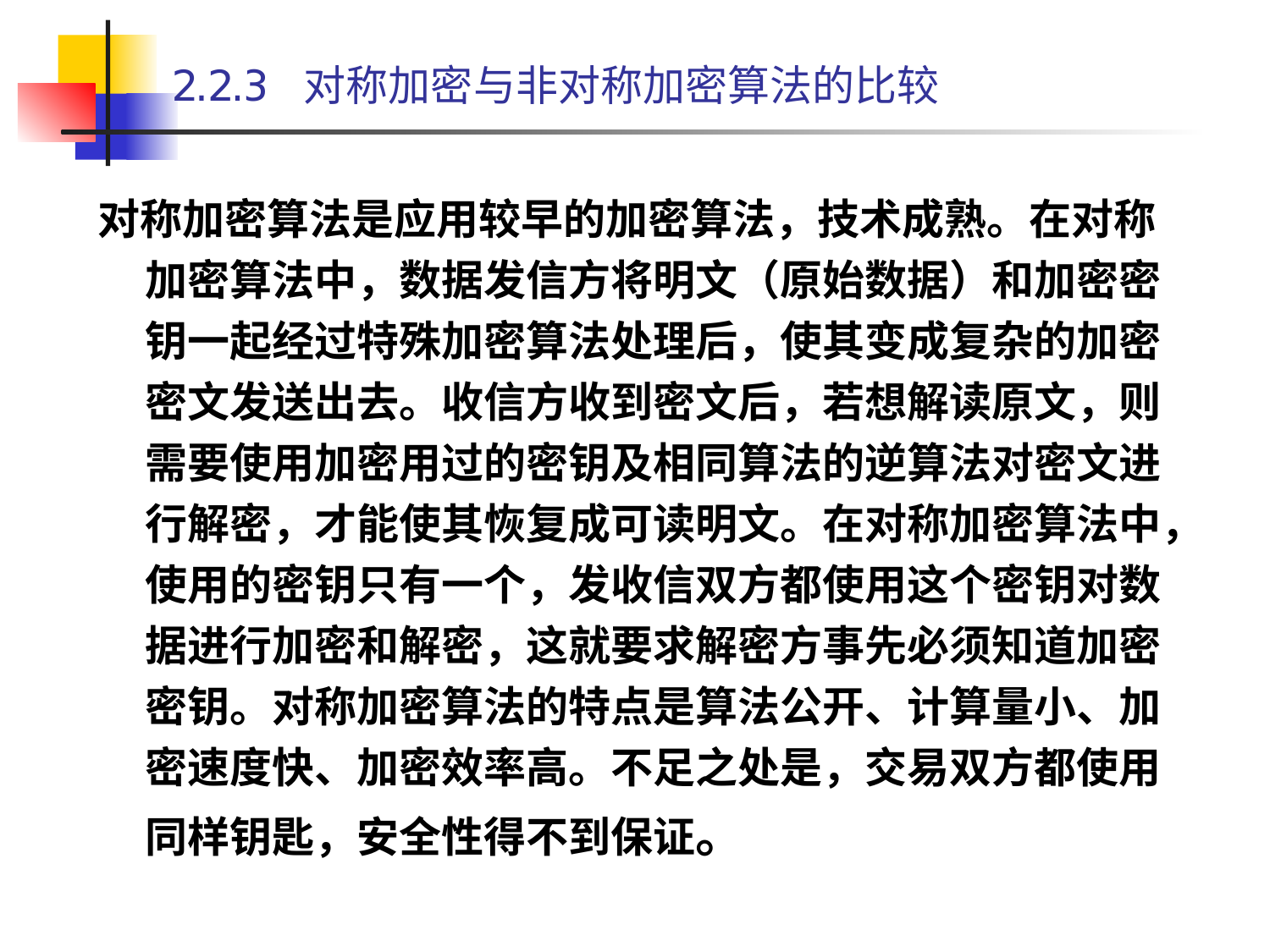

# 2.2.3  对称加密与非对称加密算法的比较
对称加密算法是应用较早的加密算法，技术成熟。在对称加密算法中，数据发信方将明文（原始数据）和加密密钥一起经过特殊加密算法处理后，使其变成复杂的加密密文发送出去。收信方收到密文后，若想解读原文，则需要使用加密用过的密钥及相同算法的逆算法对密文进行解密，才能使其恢复成可读明文。在对称加密算法中，使用的密钥只有一个，发收信双方都使用这个密钥对数据进行加密和解密，这就要求解密方事先必须知道加密密钥。对称加密算法的特点是算法公开、计算量小、加密速度快、加密效率高。不足之处是，交易双方都使用同样钥匙，安全性得不到保证。

33